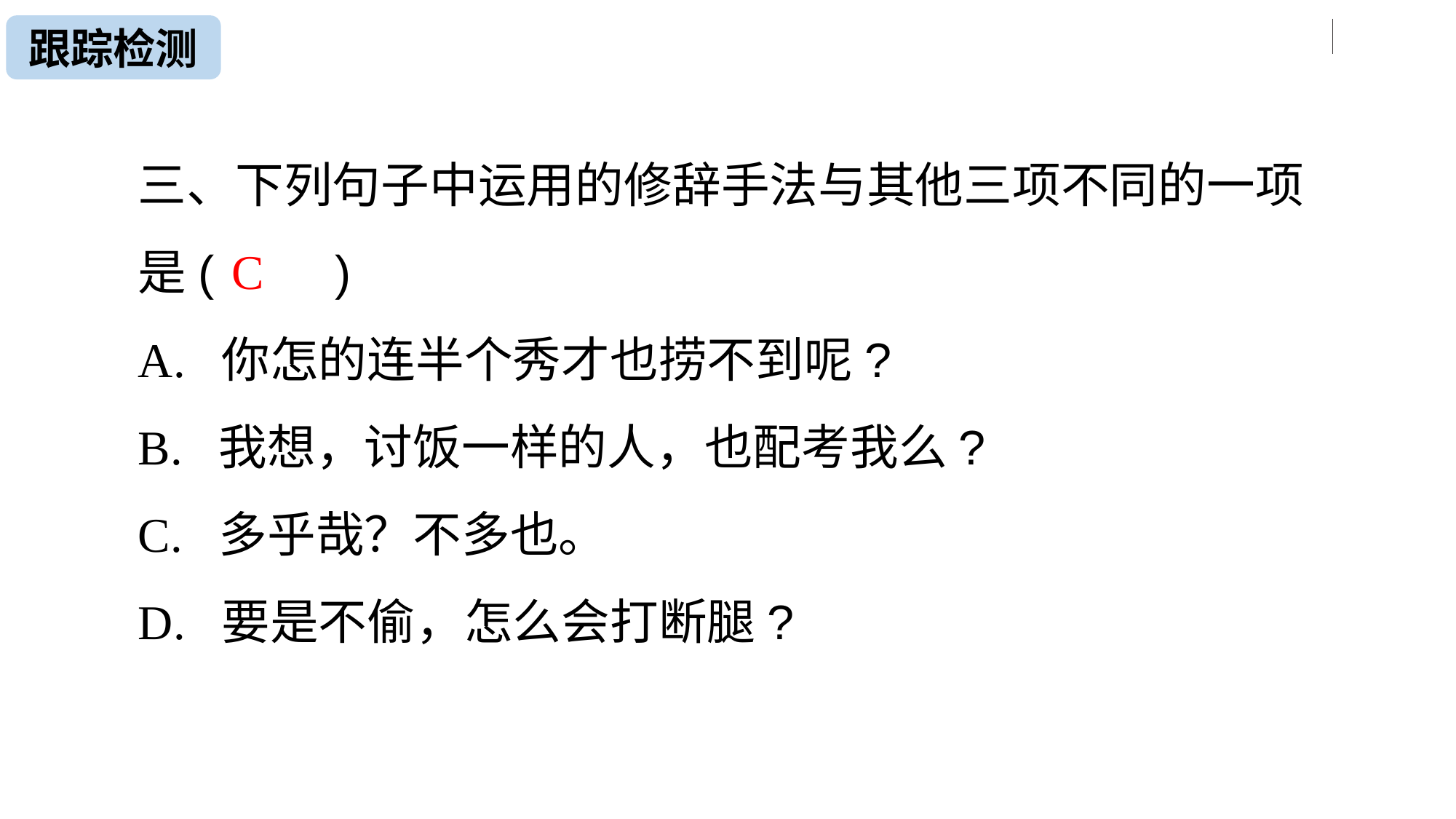

跟踪检测
三、下列句子中运用的修辞手法与其他三项不同的一项是(         )
A.  你怎的连半个秀才也捞不到呢?
B.  我想，讨饭一样的人，也配考我么?
C.  多乎哉？不多也。
D.  要是不偷，怎么会打断腿?
C